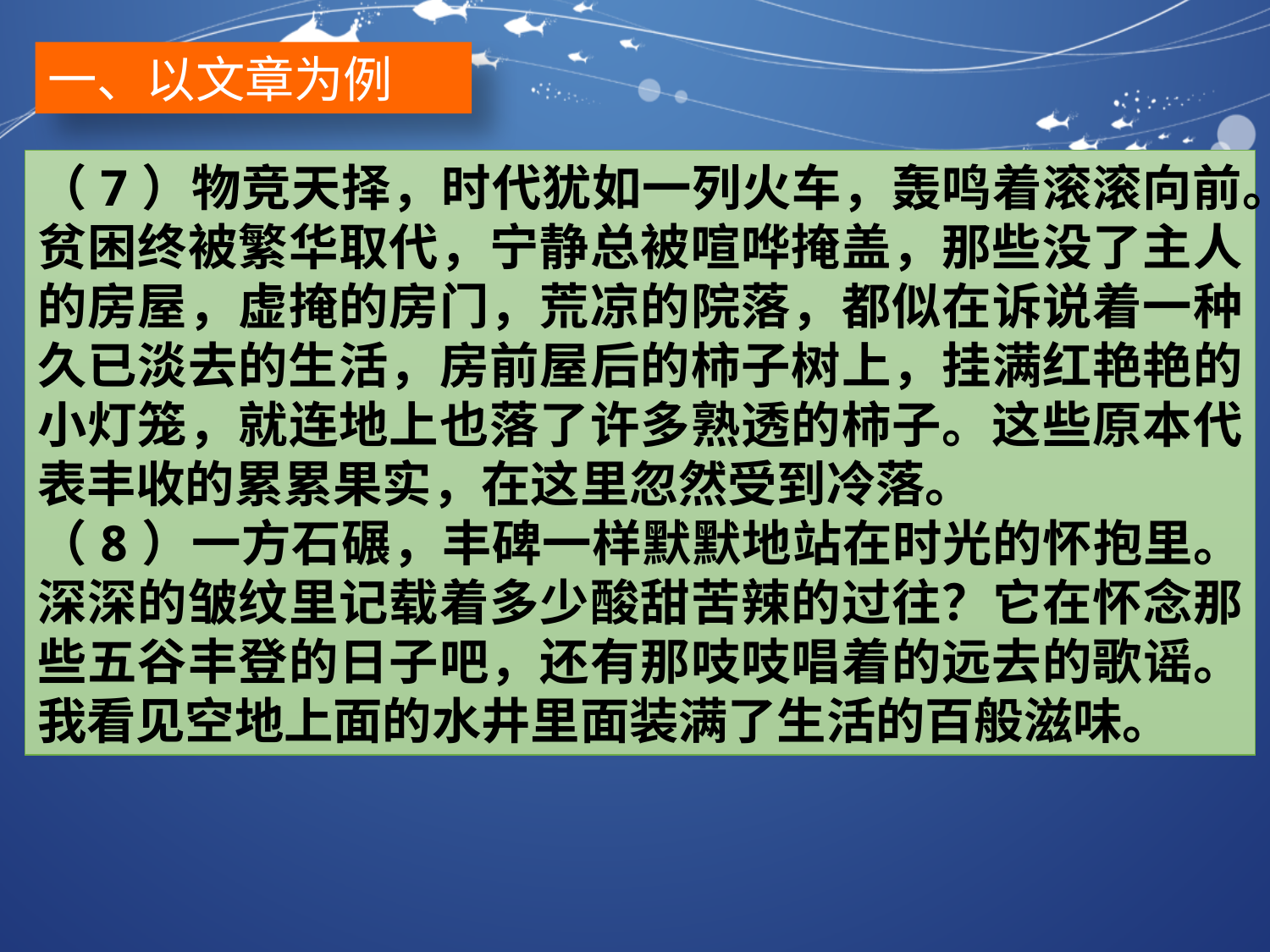

一、以文章为例
（7）物竞天择，时代犹如一列火车，轰鸣着滚滚向前。贫困终被繁华取代，宁静总被喧哗掩盖，那些没了主人的房屋，虚掩的房门，荒凉的院落，都似在诉说着一种久已淡去的生活，房前屋后的柿子树上，挂满红艳艳的小灯笼，就连地上也落了许多熟透的柿子。这些原本代表丰收的累累果实，在这里忽然受到冷落。
（8）一方石碾，丰碑一样默默地站在时光的怀抱里。深深的皱纹里记载着多少酸甜苦辣的过往？它在怀念那些五谷丰登的日子吧，还有那吱吱唱着的远去的歌谣。我看见空地上面的水井里面装满了生活的百般滋味。